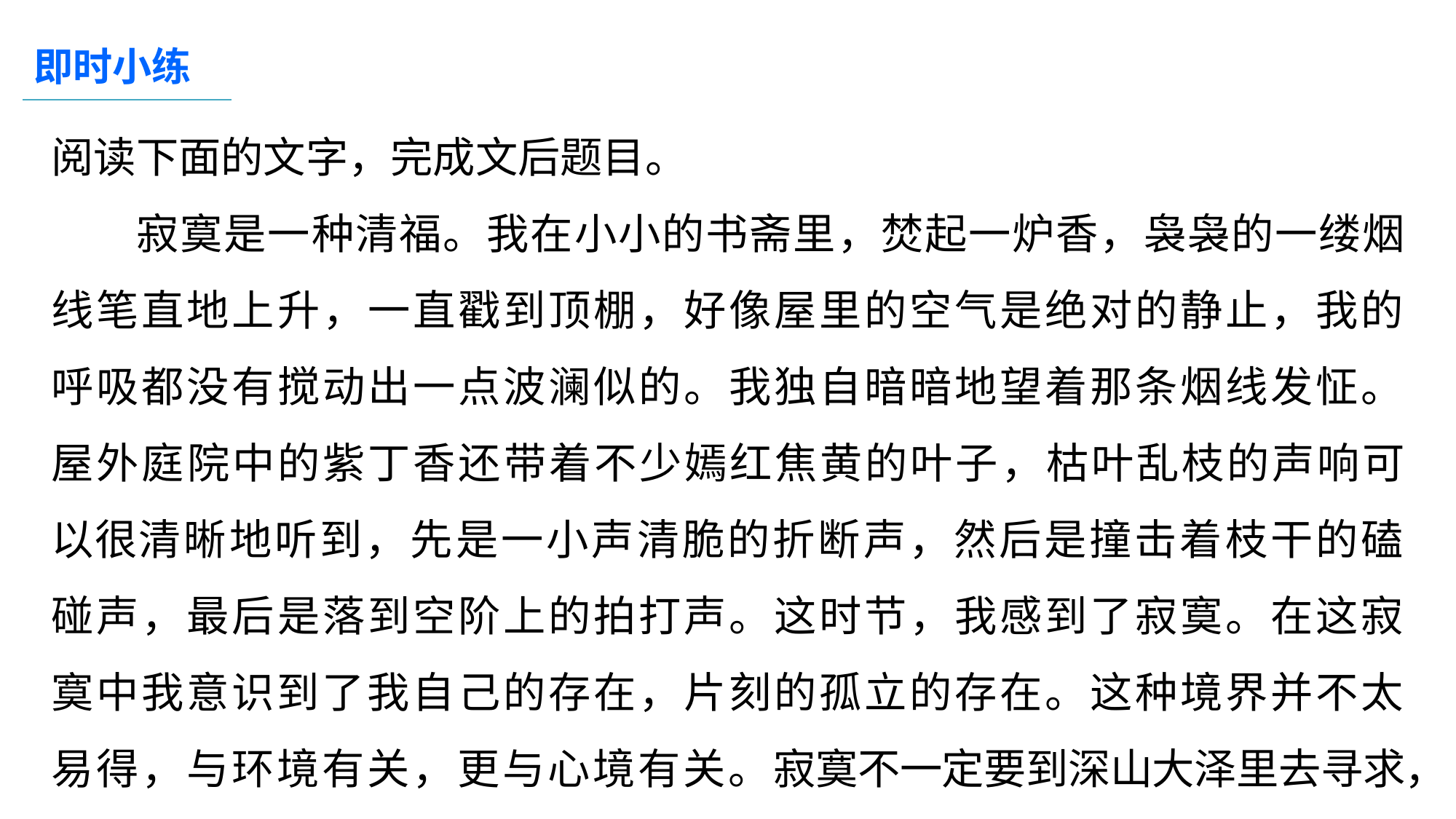

即时小练
阅读下面的文字，完成文后题目。
寂寞是一种清福。我在小小的书斋里，焚起一炉香，袅袅的一缕烟线笔直地上升，一直戳到顶棚，好像屋里的空气是绝对的静止，我的呼吸都没有搅动出一点波澜似的。我独自暗暗地望着那条烟线发怔。屋外庭院中的紫丁香还带着不少嫣红焦黄的叶子，枯叶乱枝的声响可以很清晰地听到，先是一小声清脆的折断声，然后是撞击着枝干的磕碰声，最后是落到空阶上的拍打声。这时节，我感到了寂寞。在这寂寞中我意识到了我自己的存在，片刻的孤立的存在。这种境界并不太易得，与环境有关，更与心境有关。寂寞不一定要到深山大泽里去寻求，